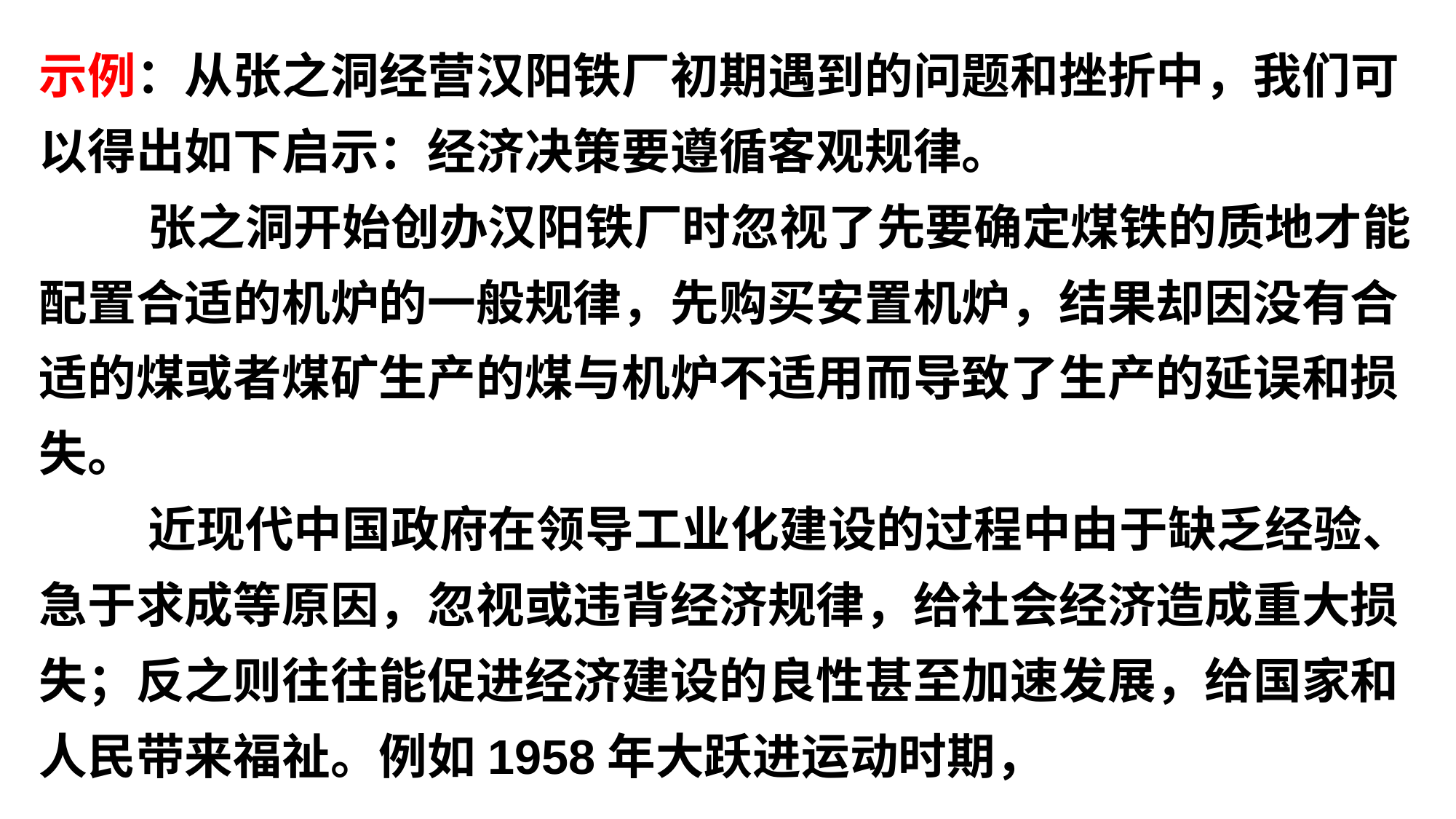

示例：从张之洞经营汉阳铁厂初期遇到的问题和挫折中，我们可以得出如下启示：经济决策要遵循客观规律。
	张之洞开始创办汉阳铁厂时忽视了先要确定煤铁的质地才能配置合适的机炉的一般规律，先购买安置机炉，结果却因没有合适的煤或者煤矿生产的煤与机炉不适用而导致了生产的延误和损失。
	近现代中国政府在领导工业化建设的过程中由于缺乏经验、急于求成等原因，忽视或违背经济规律，给社会经济造成重大损失；反之则往往能促进经济建设的良性甚至加速发展，给国家和人民带来福祉。例如1958年大跃进运动时期，